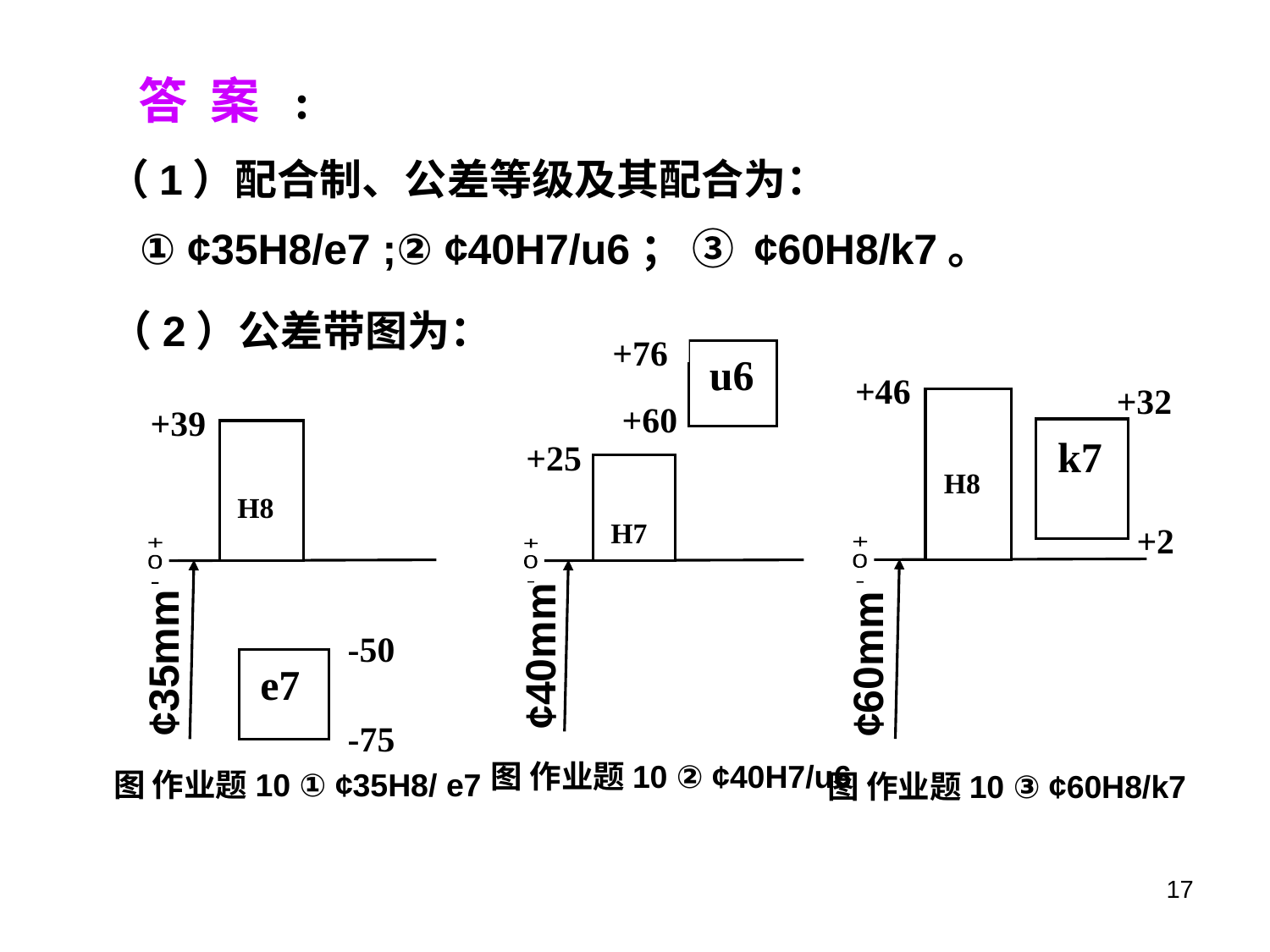

答  案  :
（1）配合制、公差等级及其配合为：
① ¢35H8/e7 ;② ¢40H7/u6； ③ ¢60H8/k7。
（2）公差带图为：
+76

u6
+60
+25

H7
+
0
-

¢40mm
图 作业题10 ② ¢40H7/u6
+46
+32

H8

k7
+2
+
0
-

¢60mm
图 作业题10 ③ ¢60H8/k7
+39

H8
+
0
-

¢35mm
-50

e7
-75
图 作业题10 ① ¢35H8/ e7
17